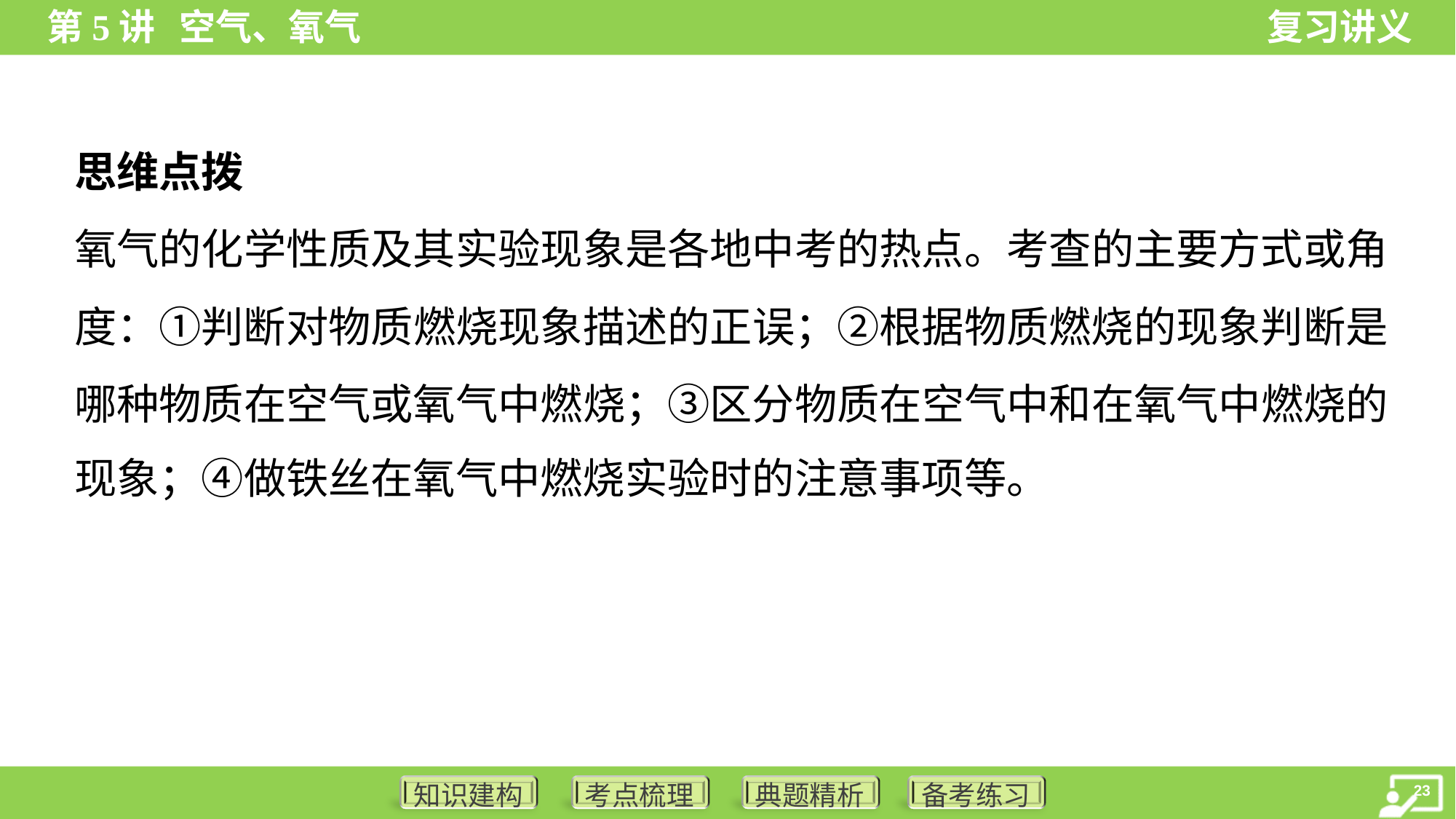

思维点拨
氧气的化学性质及其实验现象是各地中考的热点。考查的主要方式或角
度：①判断对物质燃烧现象描述的正误；②根据物质燃烧的现象判断是
哪种物质在空气或氧气中燃烧；③区分物质在空气中和在氧气中燃烧的
现象；④做铁丝在氧气中燃烧实验时的注意事项等。